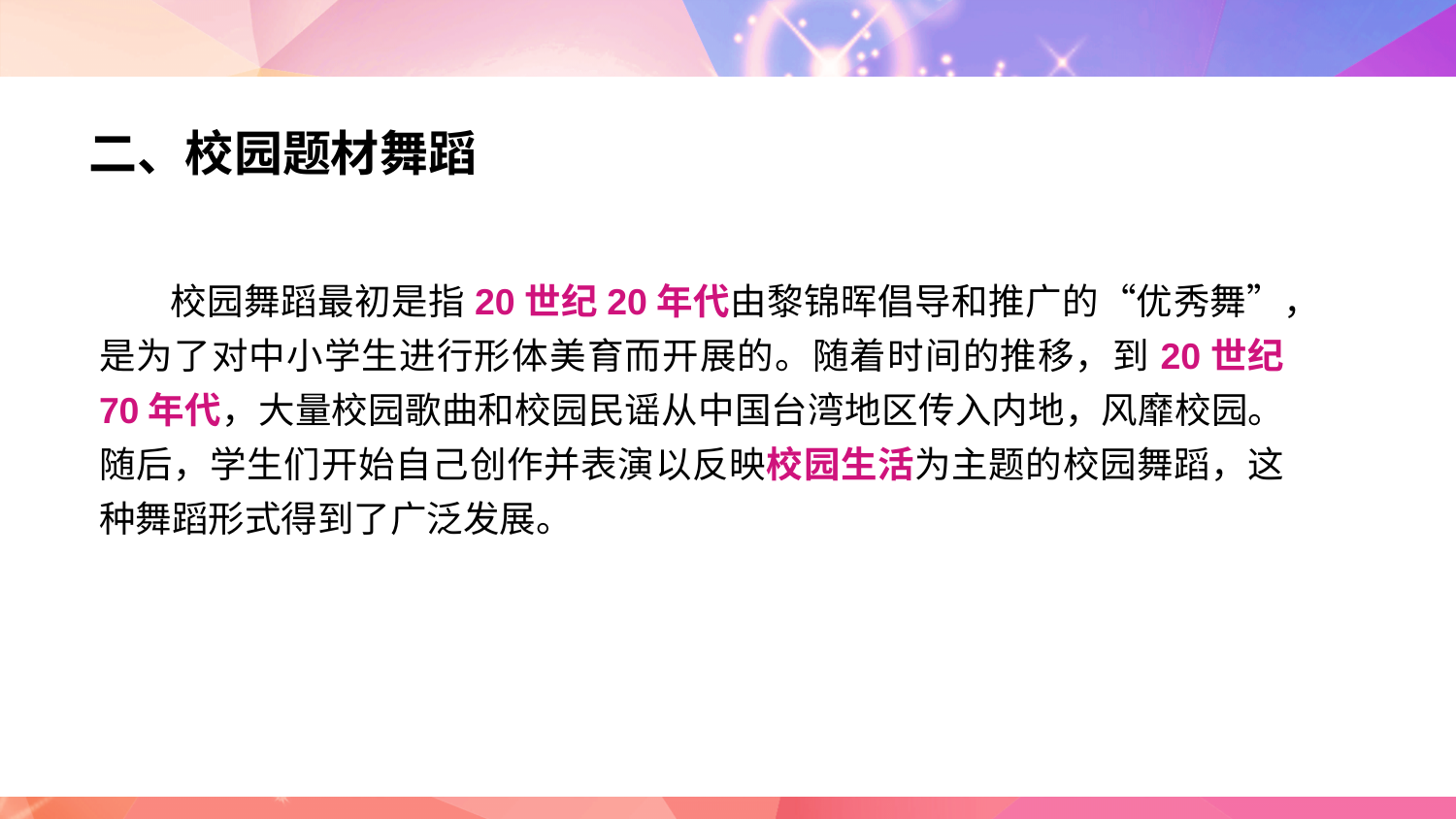

二、校园题材舞蹈

       校园舞蹈最初是指20世纪20年代由黎锦晖倡导和推广的“优秀舞”，是为了对中小学生进行形体美育而开展的。随着时间的推移，到20世纪 70年代，大量校园歌曲和校园民谣从中国台湾地区传入内地，风靡校园。随后，学生们开始自己创作并表演以反映校园生活为主题的校园舞蹈，这种舞蹈形式得到了广泛发展。